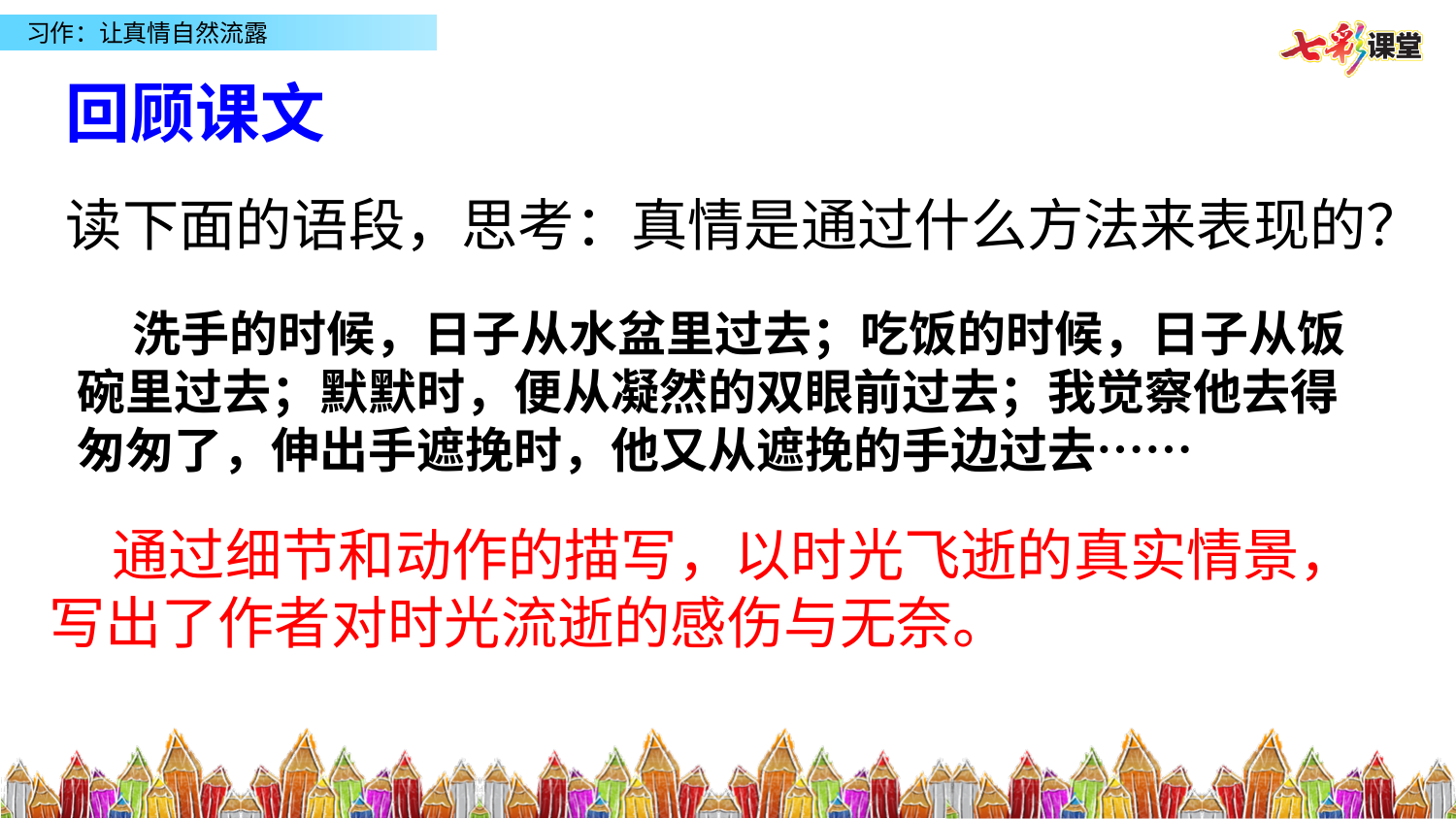

回顾课文
读下面的语段，思考：真情是通过什么方法来表现的？
    洗手的时候，日子从水盆里过去；吃饭的时候，日子从饭碗里过去；默默时，便从凝然的双眼前过去；我觉察他去得匆匆了，伸出手遮挽时，他又从遮挽的手边过去……
    通过细节和动作的描写，以时光飞逝的真实情景，写出了作者对时光流逝的感伤与无奈。